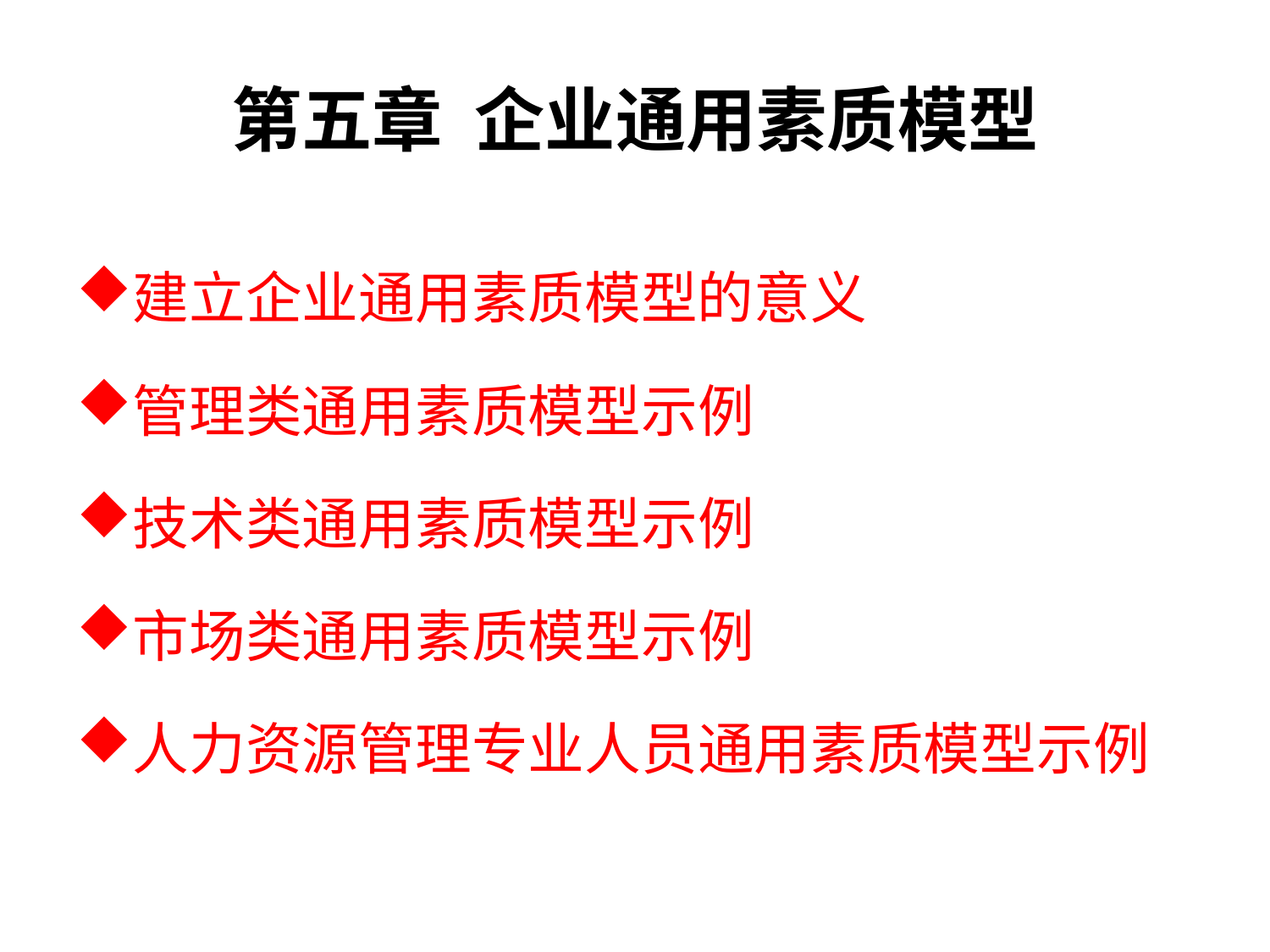

# 第五章  企业通用素质模型
建立企业通用素质模型的意义
管理类通用素质模型示例
技术类通用素质模型示例
市场类通用素质模型示例
人力资源管理专业人员通用素质模型示例